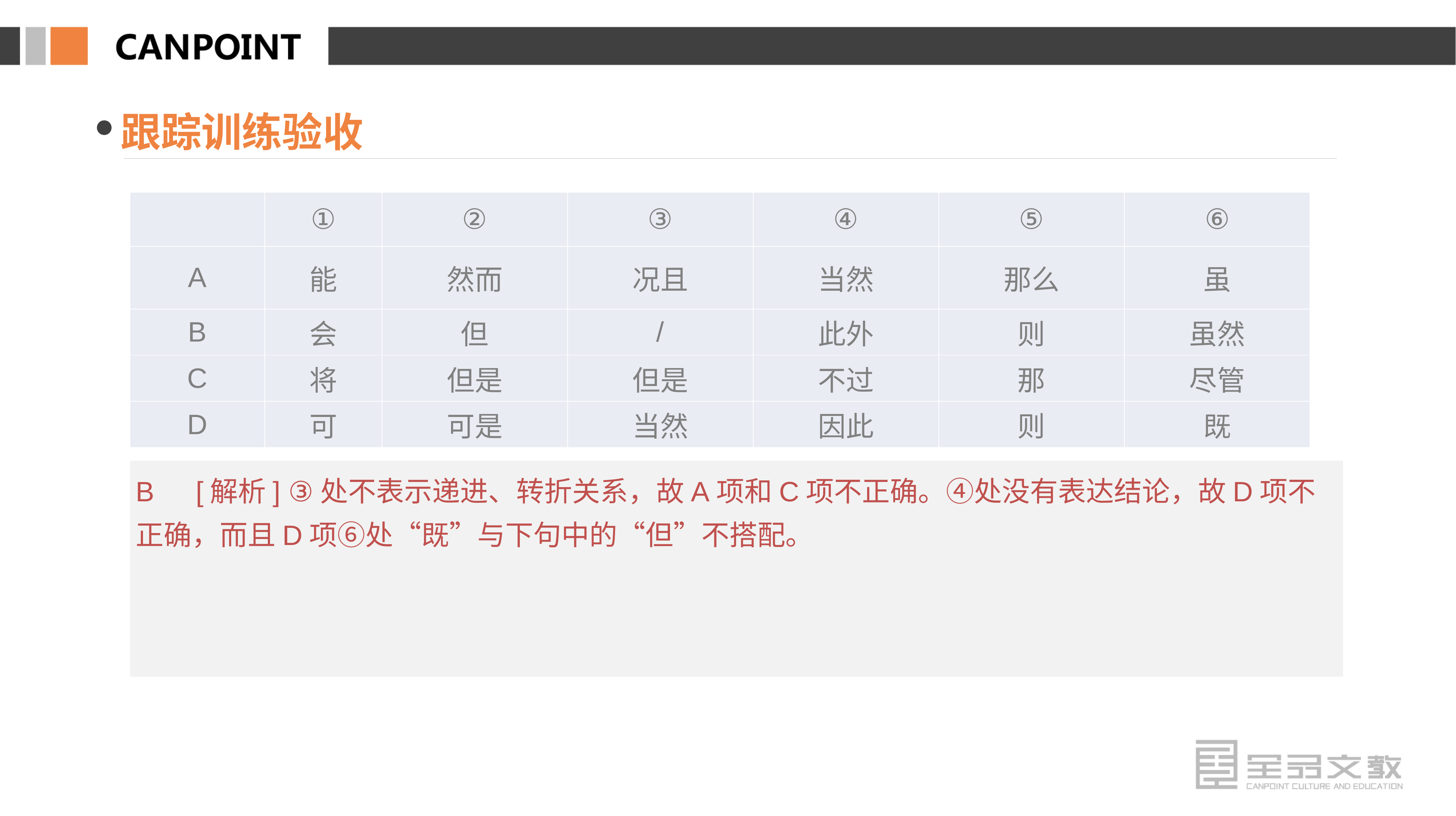

跟踪训练验收

|  | ① | ② | ③ | ④ | ⑤ | ⑥ |
| --- | --- | --- | --- | --- | --- | --- |
| A | 能 | 然而 | 况且 | 当然 | 那么 | 虽 |
| B | 会 | 但 | / | 此外 | 则 | 虽然 |
| C | 将 | 但是 | 但是 | 不过 | 那 | 尽管 |
| D | 可 | 可是 | 当然 | 因此 | 则 | 既 |

B　[解析] ③处不表示递进、转折关系，故A项和C项不正确。④处没有表达结论，故D项不正确，而且D项⑥处“既”与下句中的“但”不搭配。